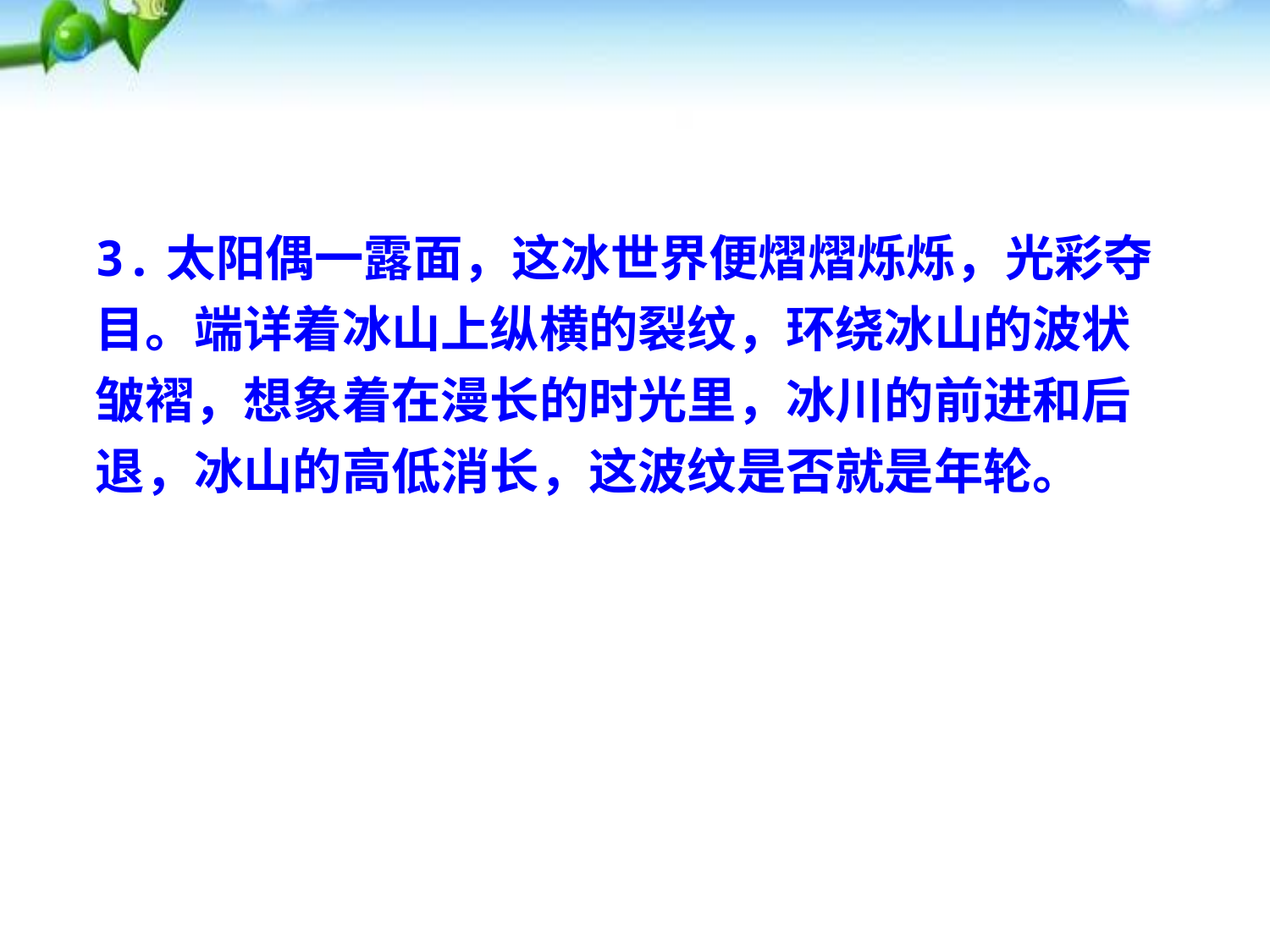

3.太阳偶一露面，这冰世界便熠熠烁烁，光彩夺目。端详着冰山上纵横的裂纹，环绕冰山的波状皱褶，想象着在漫长的时光里，冰川的前进和后退，冰山的高低消长，这波纹是否就是年轮。